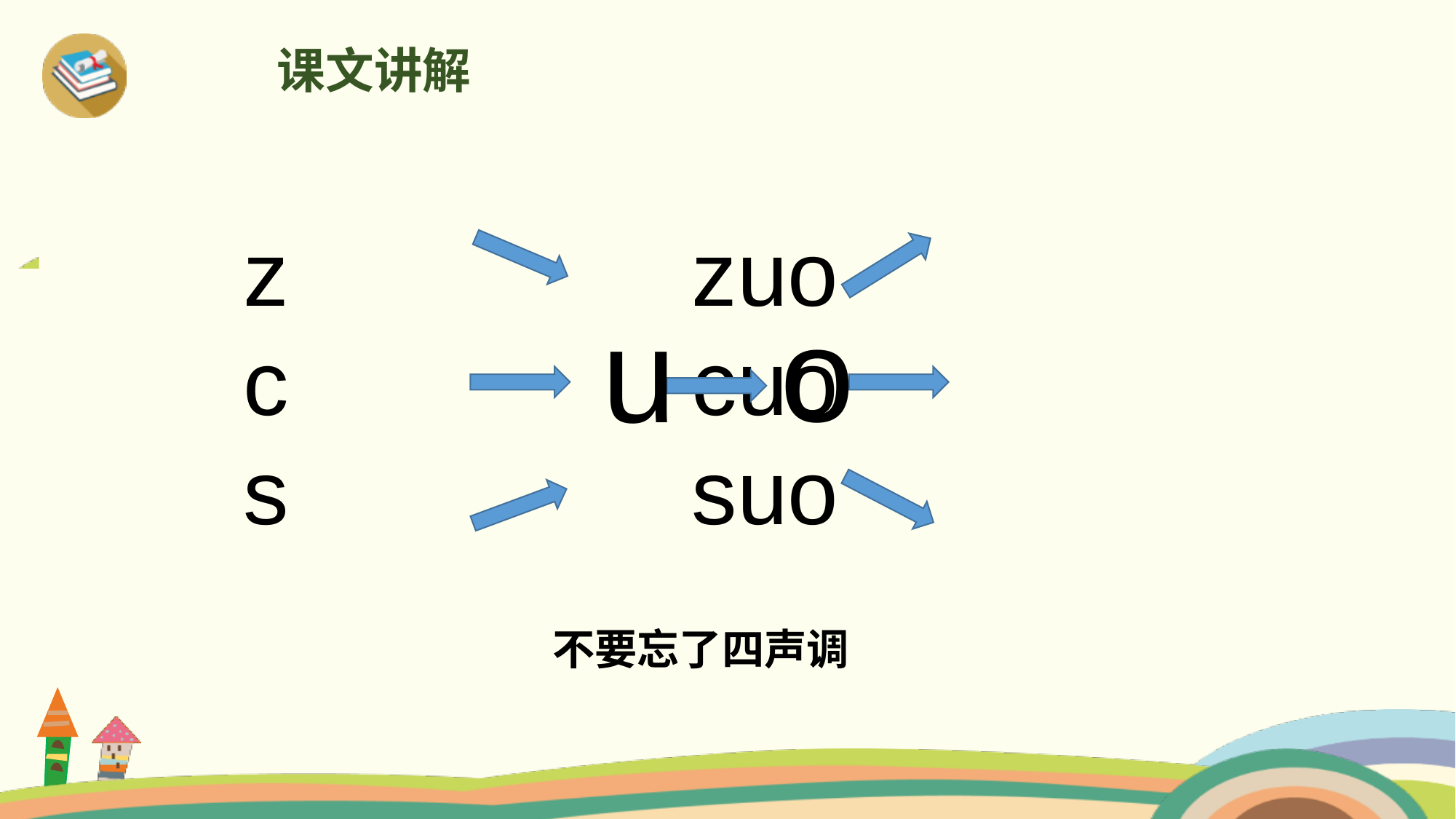

课文讲解
  z                zuo
  c                cuo
  s                suo

o
u

不要忘了四声调